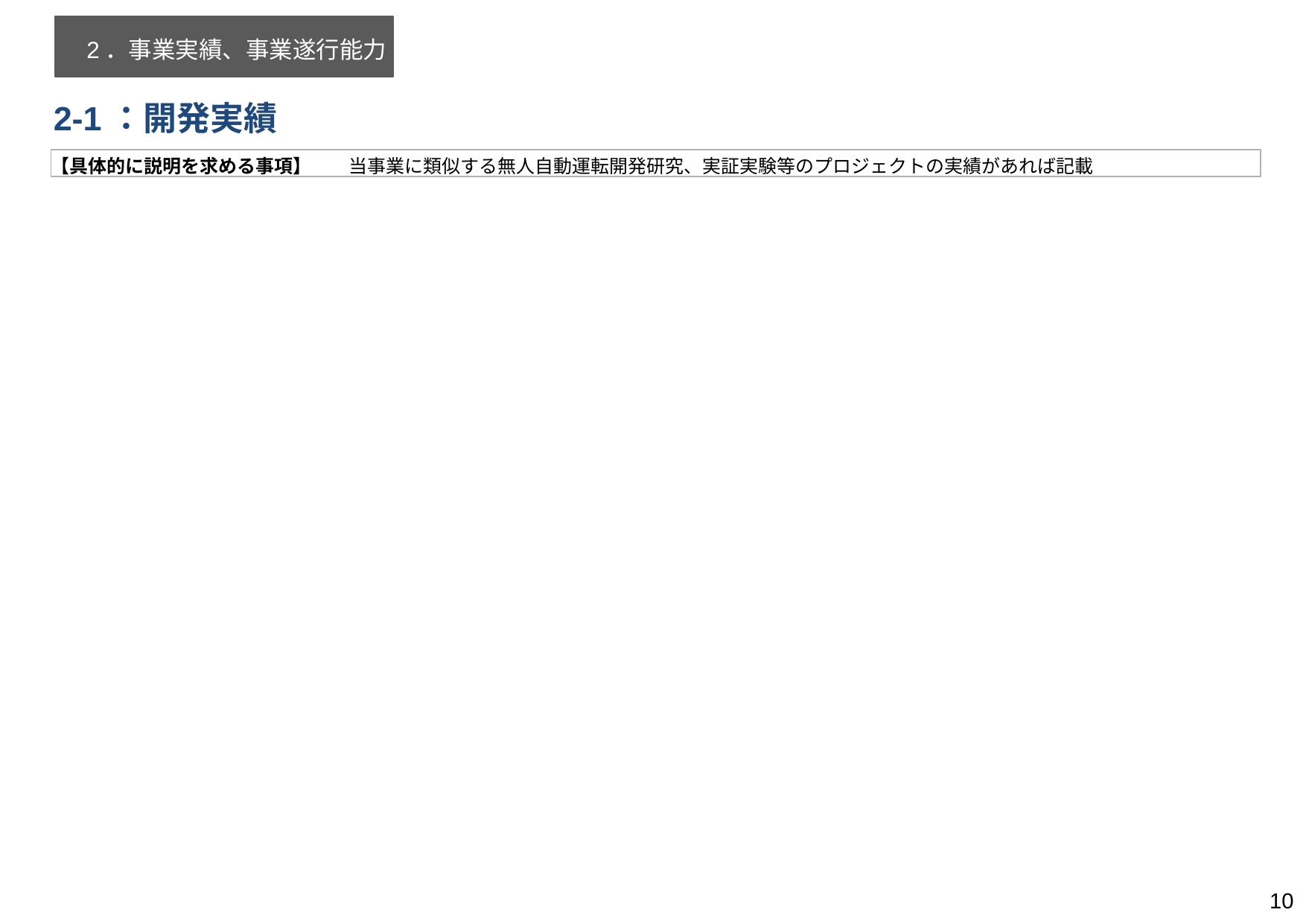

2．事業実績、事業遂行能力
# 2-1：開発実績
【具体的に説明を求める事項】　　当事業に類似する無人自動運転開発研究、実証実験等のプロジェクトの実績があれば記載
10